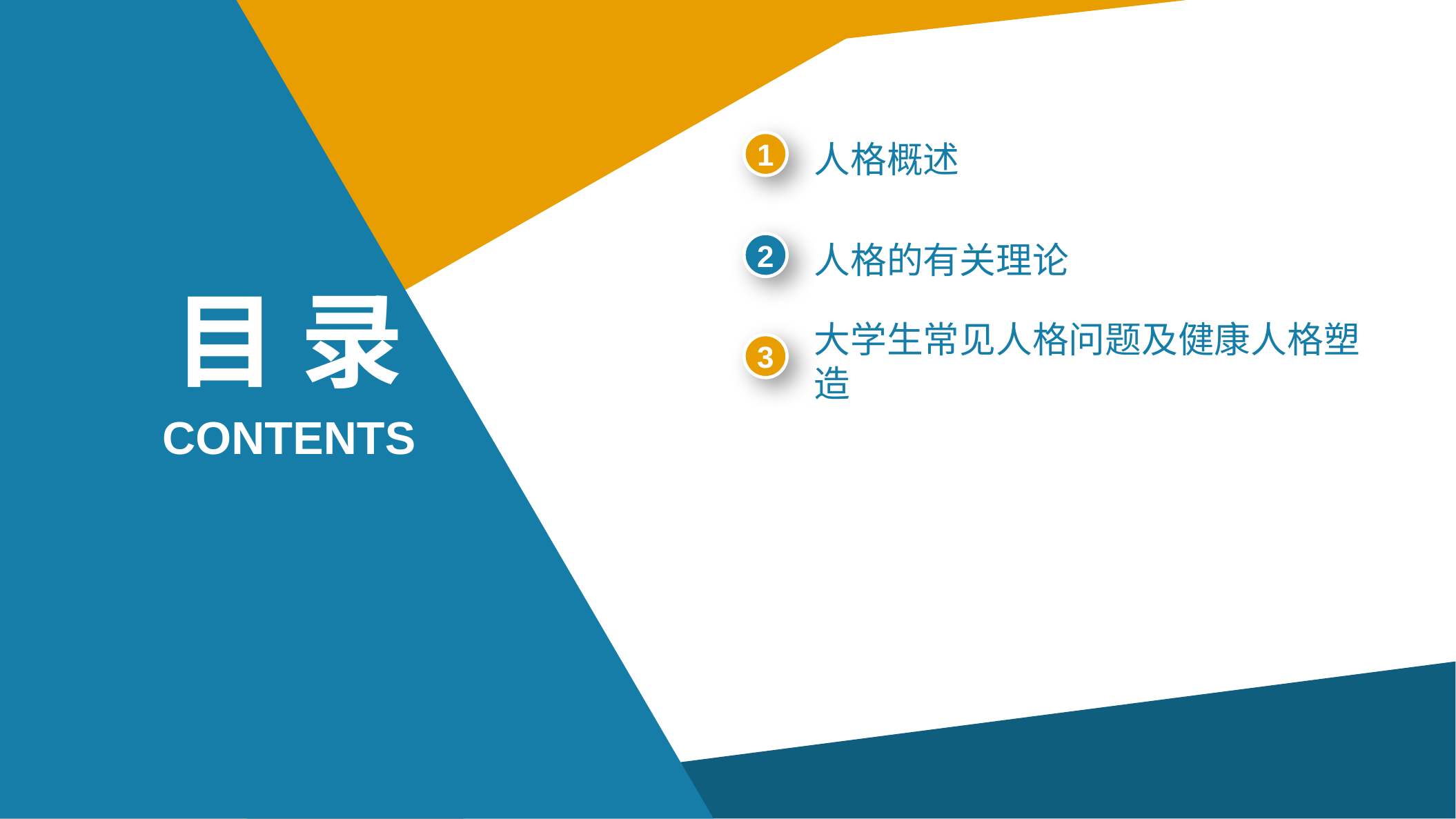

1
人格概述
2
人格的有关理论
目 录
3
大学生常见人格问题及健康人格塑造
CONTENTS